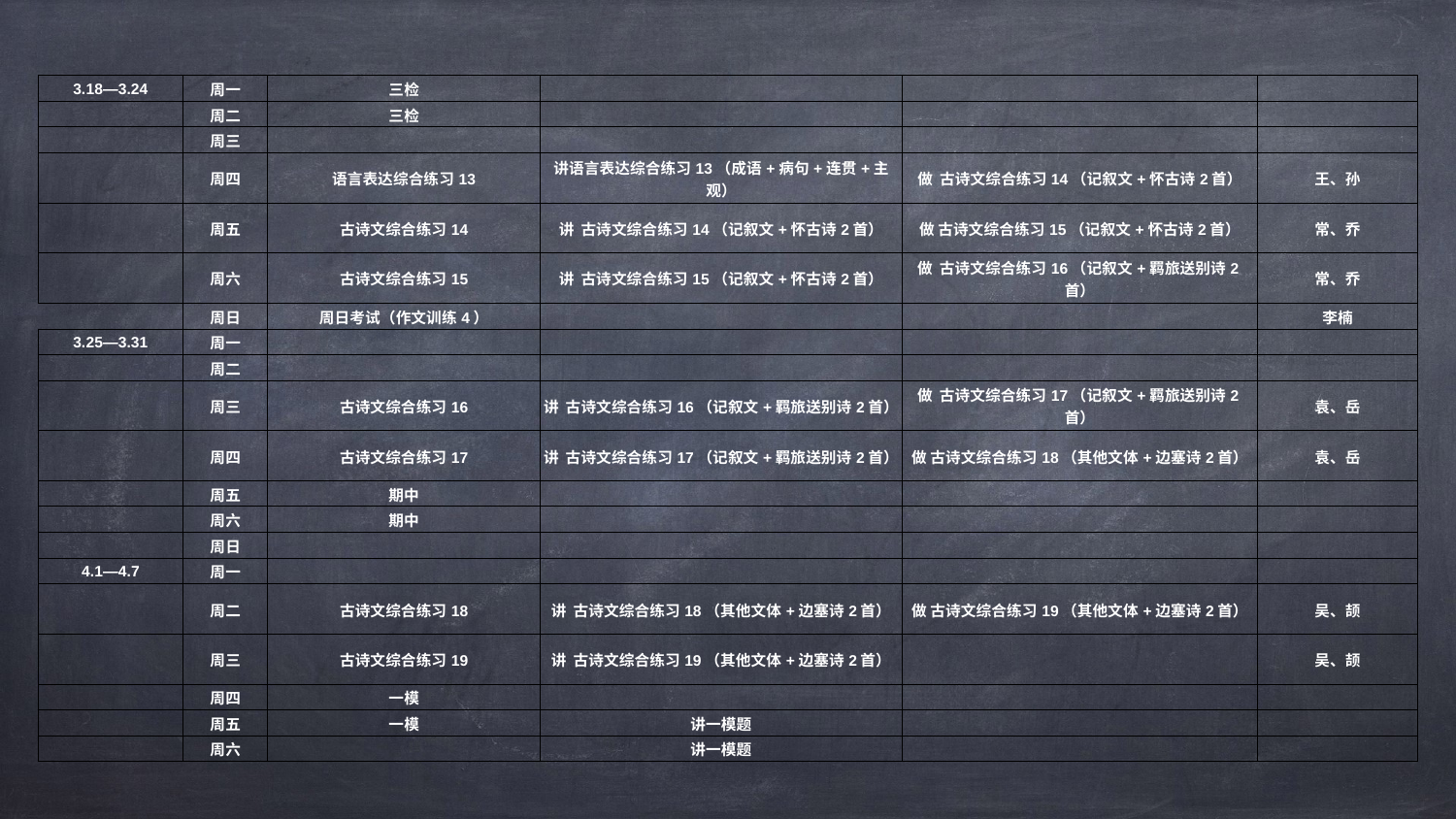

| 3.18—3.24 | 周一 | 三检 |  |  |  |
| --- | --- | --- | --- | --- | --- |
|  | 周二 | 三检 |  |  |  |
|  | 周三 |  |  |  |  |
|  | 周四 | 语言表达综合练习13 | 讲语言表达综合练习13（成语+病句+连贯+主观） | 做 古诗文综合练习14（记叙文+怀古诗2首） | 王、孙 |
|  | 周五 | 古诗文综合练习14 | 讲 古诗文综合练习14（记叙文+怀古诗2首） | 做 古诗文综合练习15（记叙文+怀古诗2首） | 常、乔 |
|  | 周六 | 古诗文综合练习15 | 讲 古诗文综合练习15（记叙文+怀古诗2首） | 做 古诗文综合练习16（记叙文+羁旅送别诗2首） | 常、乔 |
|  | 周日 | 周日考试（作文训练4） |  |  | 李楠 |
| 3.25—3.31 | 周一 |  |  |  |  |
|  | 周二 |  |  |  |  |
|  | 周三 | 古诗文综合练习16 | 讲 古诗文综合练习16（记叙文+羁旅送别诗2首） | 做 古诗文综合练习17（记叙文+羁旅送别诗2首） | 袁、岳 |
|  | 周四 | 古诗文综合练习17 | 讲 古诗文综合练习17（记叙文+羁旅送别诗2首） | 做 古诗文综合练习18（其他文体+边塞诗2首） | 袁、岳 |
|  | 周五 | 期中 |  |  |  |
|  | 周六 | 期中 |  |  |  |
|  | 周日 |  |  |  |  |
| 4.1—4.7 | 周一 |  |  |  |  |
|  | 周二 | 古诗文综合练习18 | 讲 古诗文综合练习18（其他文体+边塞诗2首） | 做 古诗文综合练习19（其他文体+边塞诗2首） | 吴、颉 |
|  | 周三 | 古诗文综合练习19 | 讲 古诗文综合练习19（其他文体+边塞诗2首） |  | 吴、颉 |
|  | 周四 | 一模 |  |  |  |
|  | 周五 | 一模 | 讲一模题 |  |  |
|  | 周六 |  | 讲一模题 |  |  |